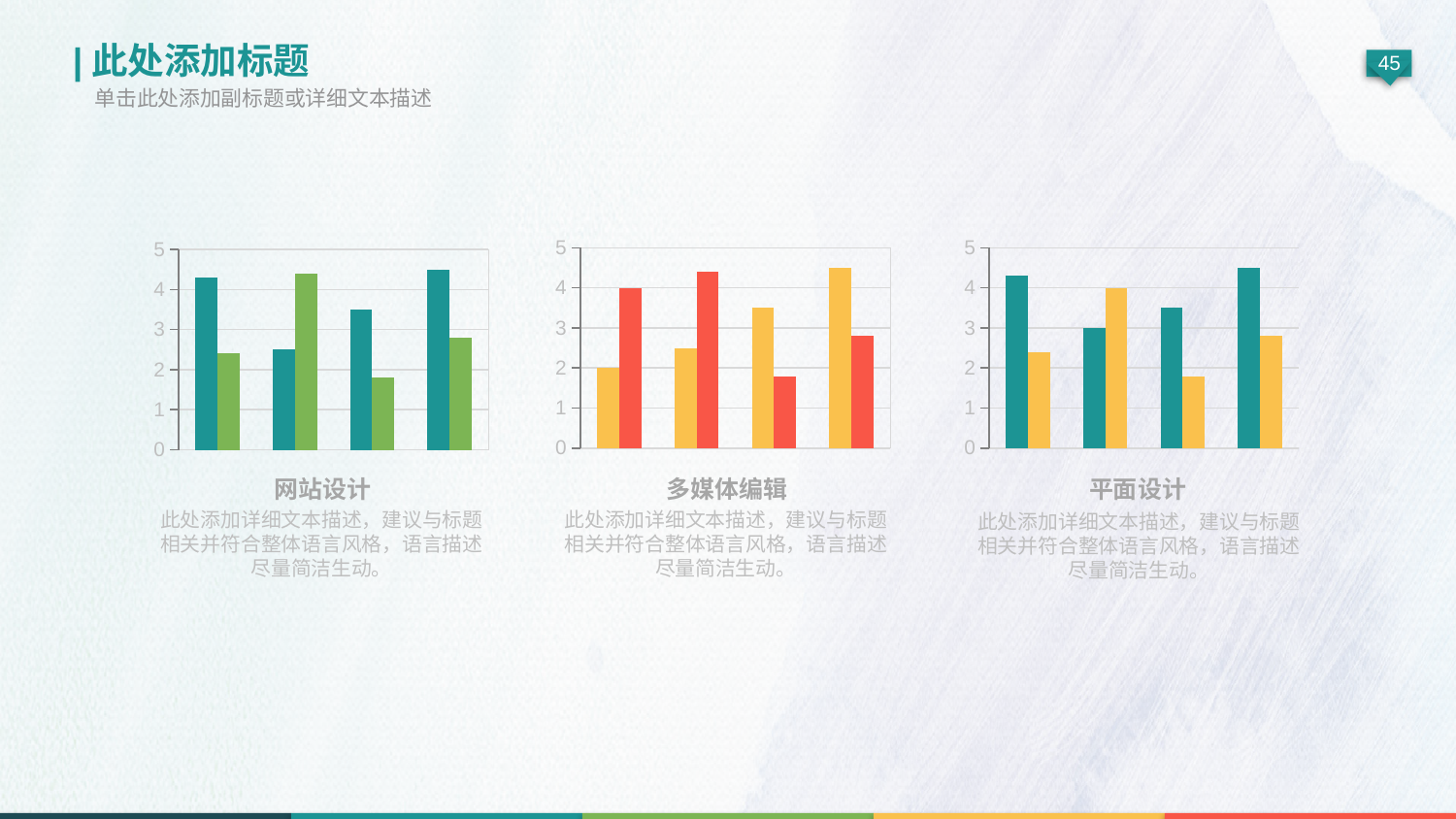

|此处添加标题
单击此处添加副标题或详细文本描述

### Chart

| Category | Series 1 | Series 2 |
|---|---|---|
| Category 1 | 2.0 | 4.0 |
| Category 2 | 2.5 | 4.4 |
| Category 3 | 3.5 | 1.8 |
| Category 4 | 4.5 | 2.8 |

### Chart

| Category | Series 1 | Series 2 |
|---|---|---|
| Category 1 | 4.3 | 2.4 |
| Category 2 | 3.0 | 4.0 |
| Category 3 | 3.5 | 1.8 |
| Category 4 | 4.5 | 2.8 |

### Chart

| Category | Series 1 | Series 2 |
|---|---|---|
| Category 1 | 4.3 | 2.4 |
| Category 2 | 2.5 | 4.4 |
| Category 3 | 3.5 | 1.8 |
| Category 4 | 4.5 | 2.8 |
网站设计
此处添加详细文本描述，建议与标题相关并符合整体语言风格，语言描述尽量简洁生动。
多媒体编辑
此处添加详细文本描述，建议与标题相关并符合整体语言风格，语言描述尽量简洁生动。
平面设计
此处添加详细文本描述，建议与标题相关并符合整体语言风格，语言描述尽量简洁生动。